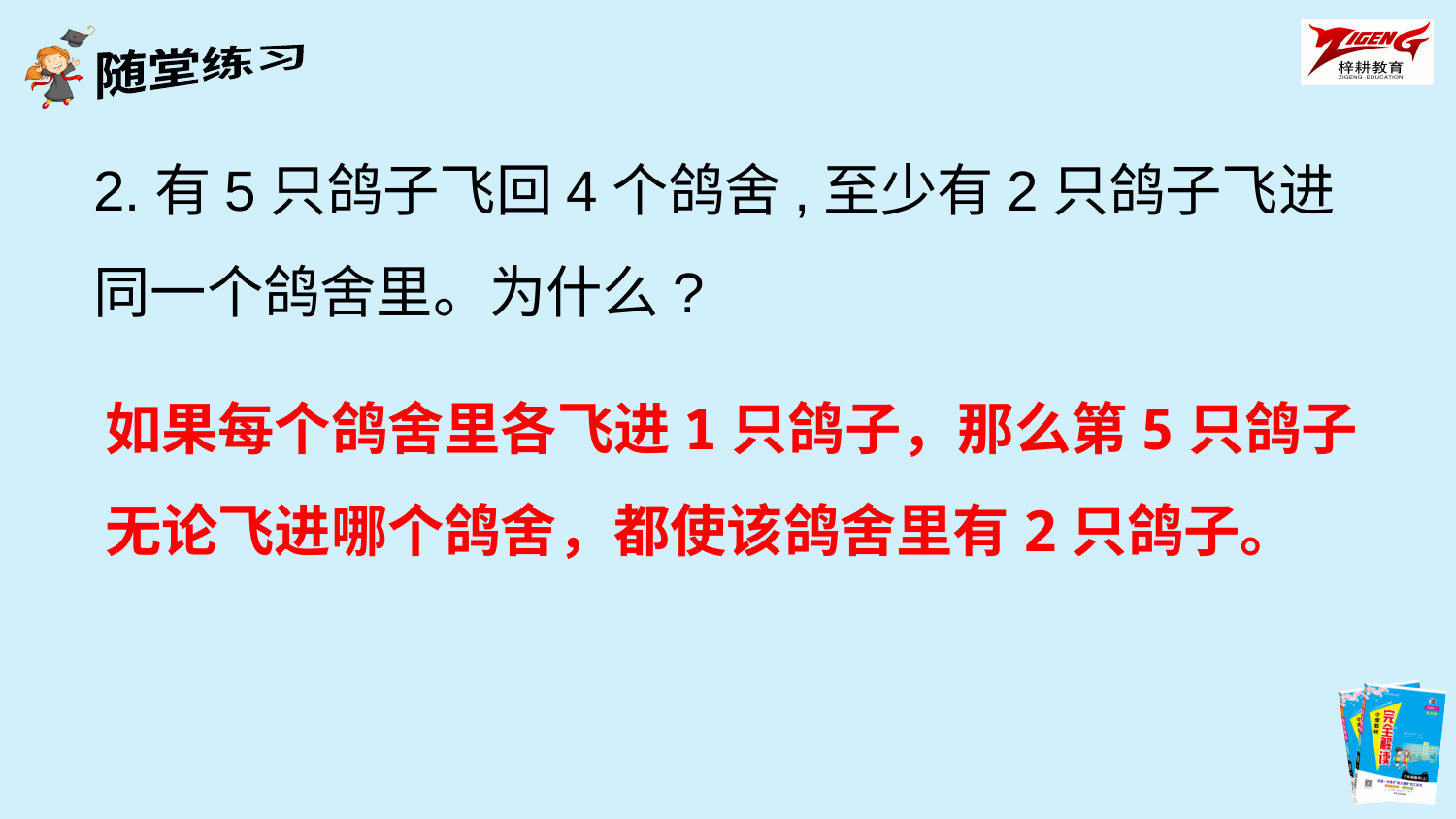

2.有5只鸽子飞回4个鸽舍,至少有2只鸽子飞进同一个鸽舍里。为什么?
如果每个鸽舍里各飞进1只鸽子，那么第5只鸽子
无论飞进哪个鸽舍，都使该鸽舍里有2只鸽子。